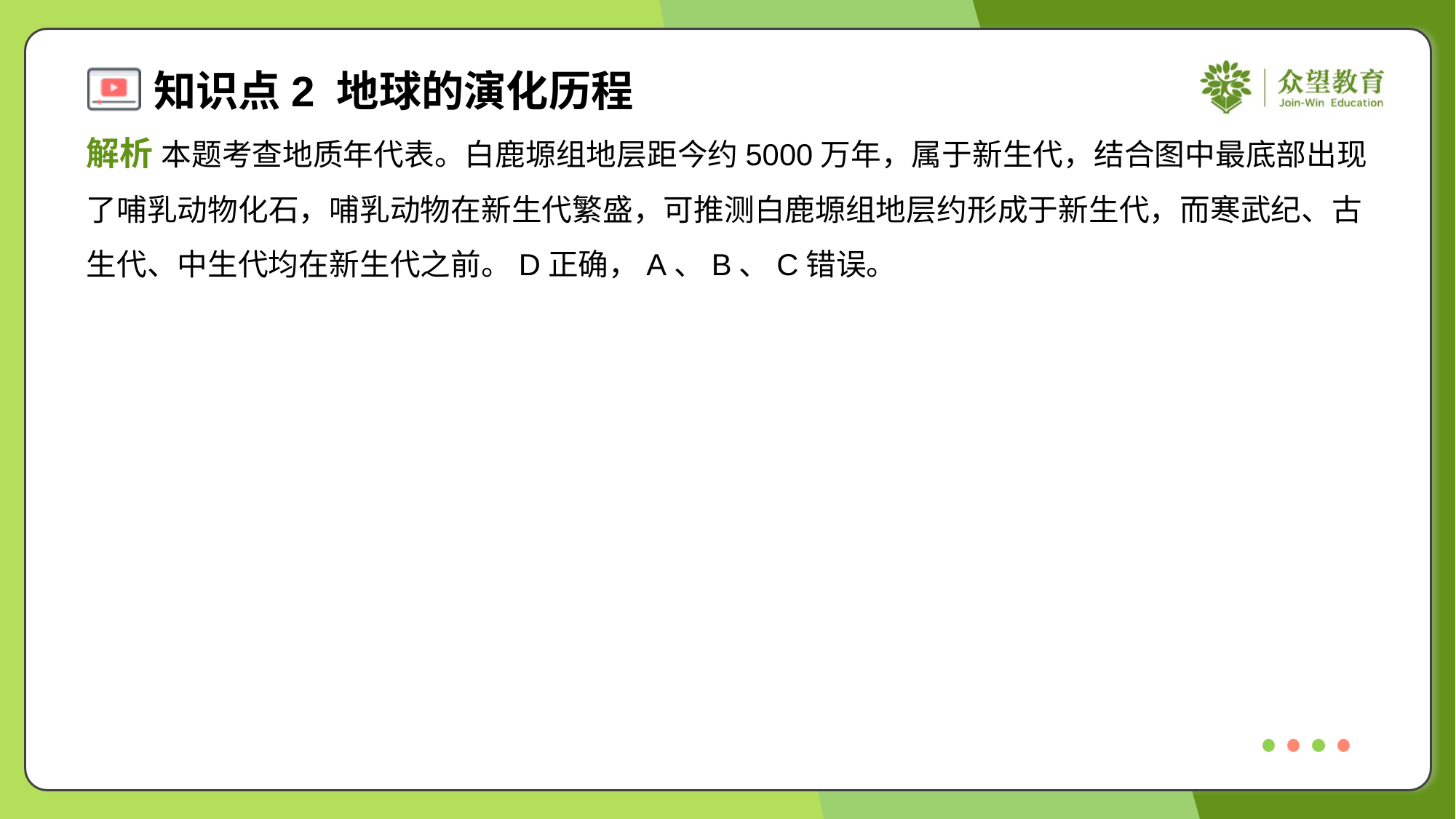

解析 本题考查地质年代表。白鹿塬组地层距今约5000万年，属于新生代，结合图中最底部出现
了哺乳动物化石，哺乳动物在新生代繁盛，可推测白鹿塬组地层约形成于新生代，而寒武纪、古
生代、中生代均在新生代之前。D正确，A、B、C错误。